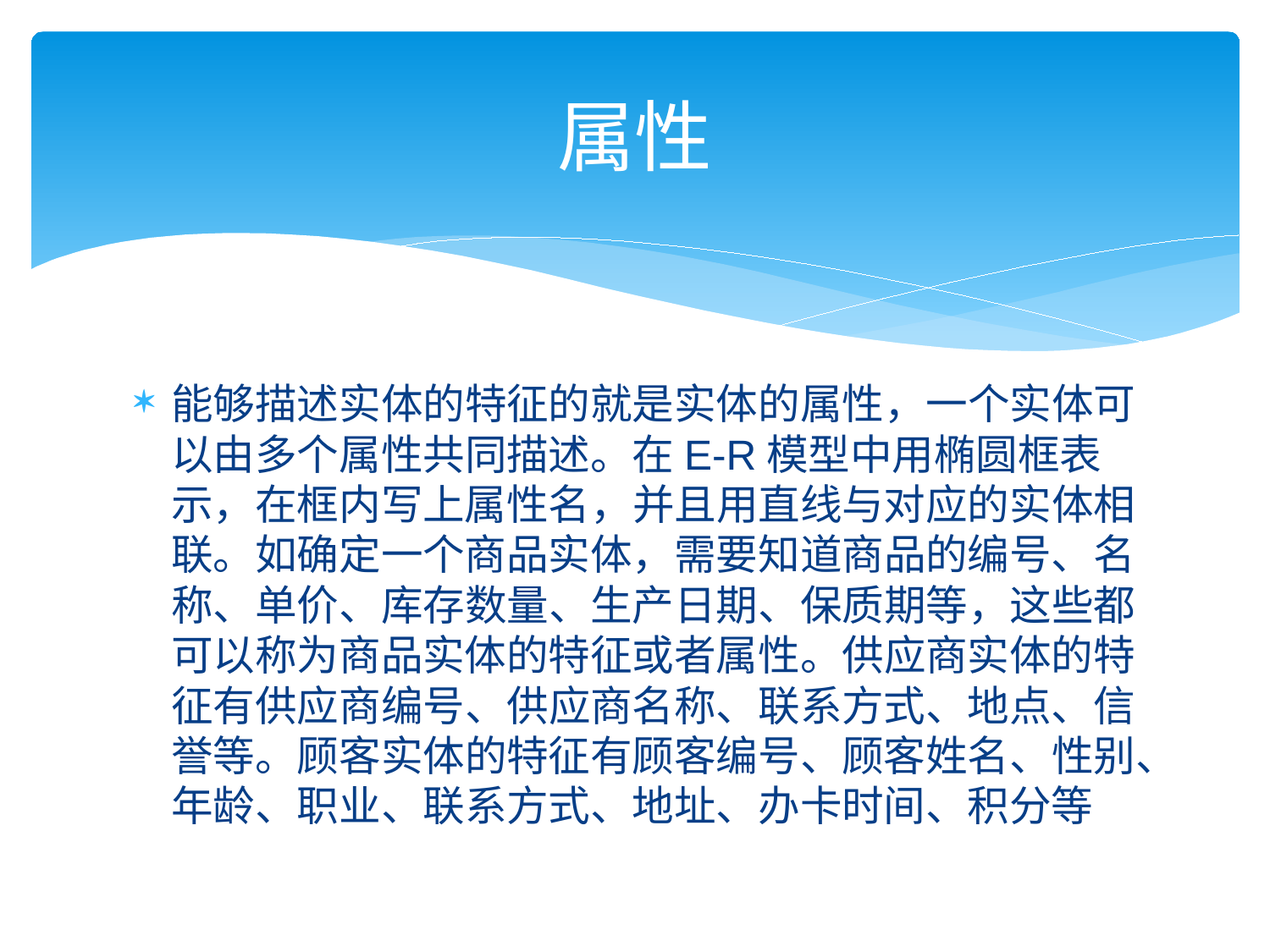

# 属性
能够描述实体的特征的就是实体的属性，一个实体可以由多个属性共同描述。在E-R模型中用椭圆框表示，在框内写上属性名，并且用直线与对应的实体相联。如确定一个商品实体，需要知道商品的编号、名称、单价、库存数量、生产日期、保质期等，这些都可以称为商品实体的特征或者属性。供应商实体的特征有供应商编号、供应商名称、联系方式、地点、信誉等。顾客实体的特征有顾客编号、顾客姓名、性别、年龄、职业、联系方式、地址、办卡时间、积分等